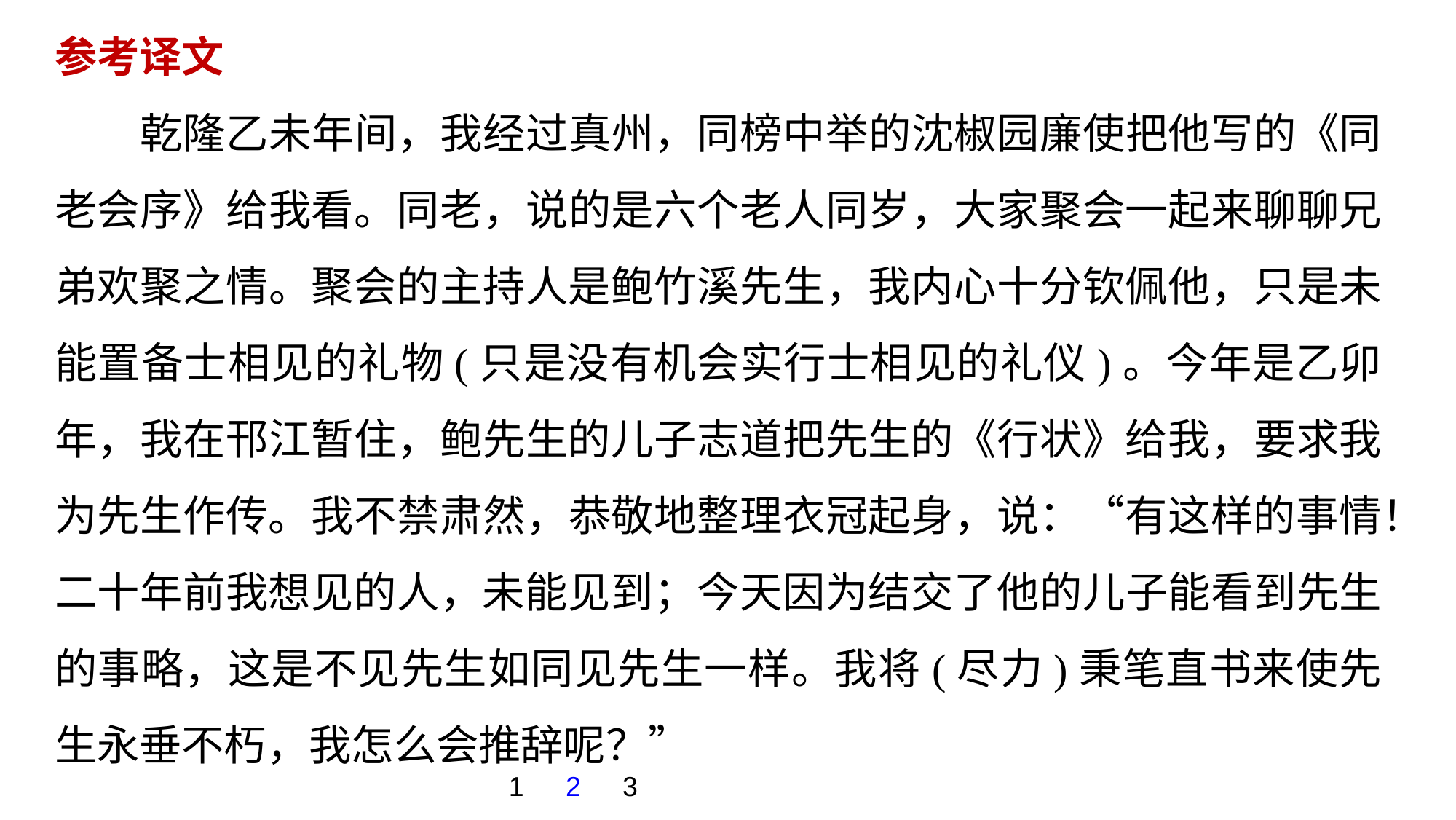

参考译文
乾隆乙未年间，我经过真州，同榜中举的沈椒园廉使把他写的《同老会序》给我看。同老，说的是六个老人同岁，大家聚会一起来聊聊兄弟欢聚之情。聚会的主持人是鲍竹溪先生，我内心十分钦佩他，只是未能置备士相见的礼物(只是没有机会实行士相见的礼仪)。今年是乙卯年，我在邗江暂住，鲍先生的儿子志道把先生的《行状》给我，要求我为先生作传。我不禁肃然，恭敬地整理衣冠起身，说：“有这样的事情！二十年前我想见的人，未能见到；今天因为结交了他的儿子能看到先生的事略，这是不见先生如同见先生一样。我将(尽力)秉笔直书来使先生永垂不朽，我怎么会推辞呢？”
1
2
3